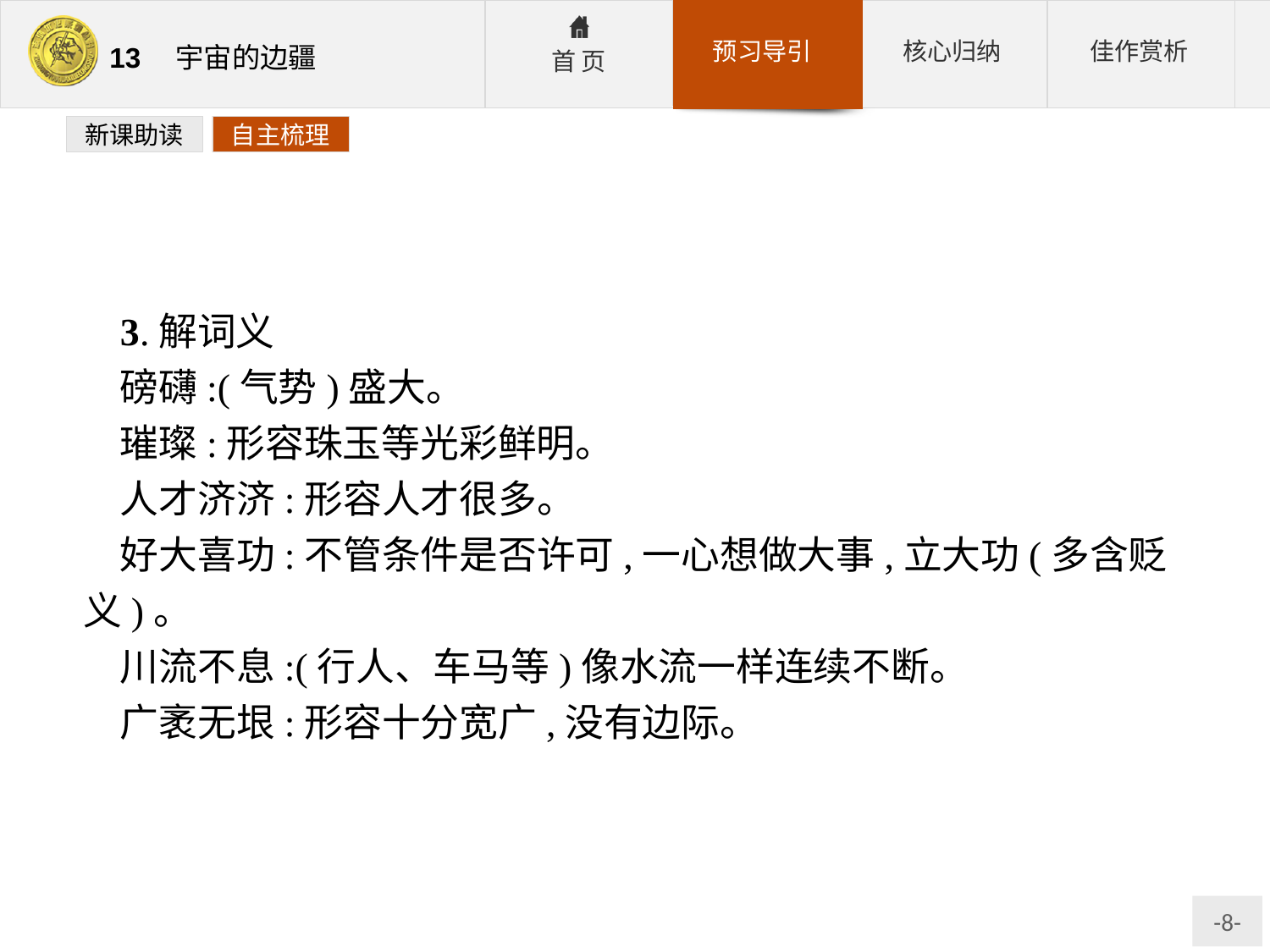

新课助读
自主梳理
3.解词义
磅礴:(气势)盛大。
璀璨:形容珠玉等光彩鲜明。
人才济济:形容人才很多。
好大喜功:不管条件是否许可,一心想做大事,立大功(多含贬义)。
川流不息:(行人、车马等)像水流一样连续不断。
广袤无垠:形容十分宽广,没有边际。